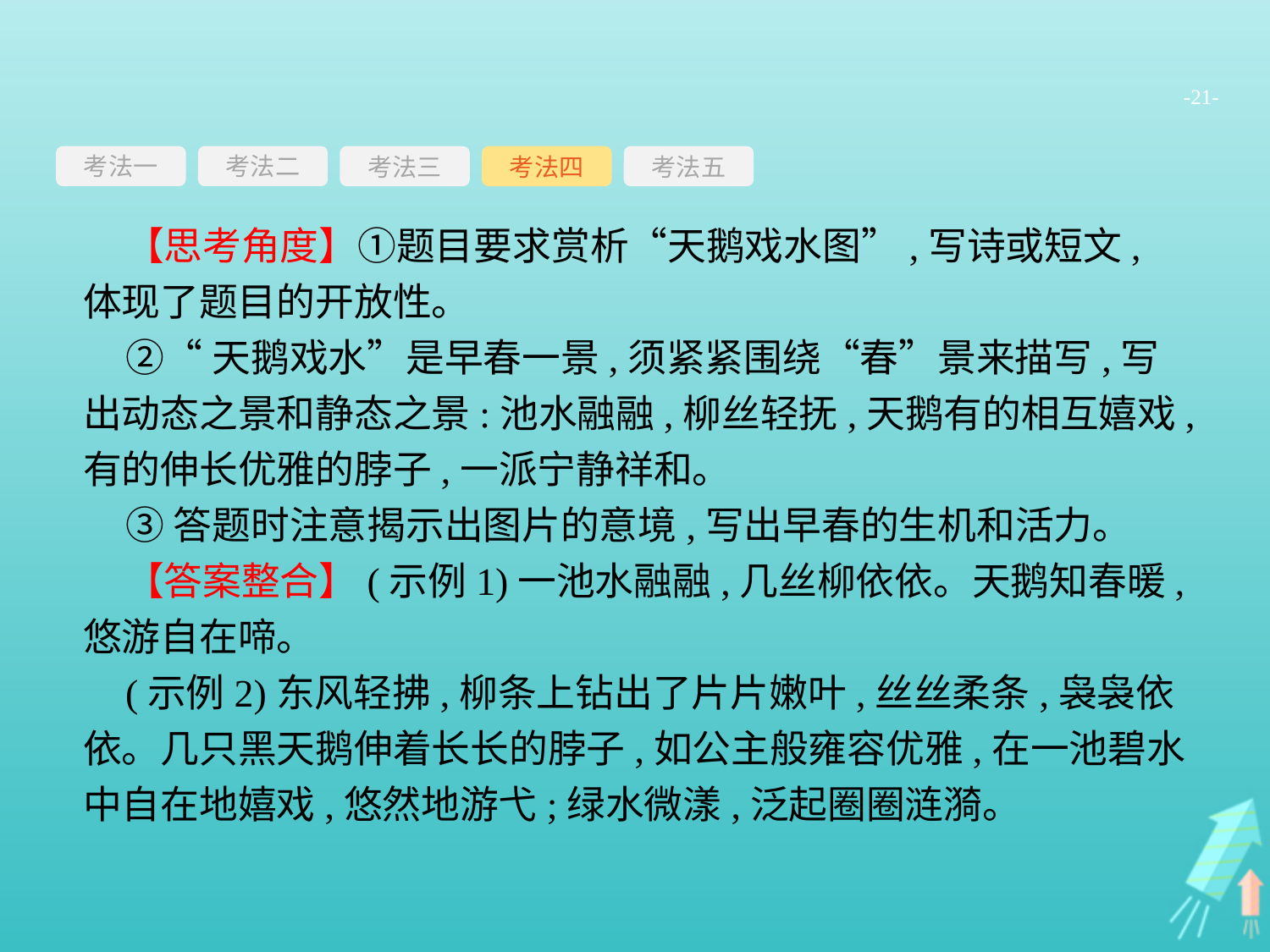

-21-
考法一
考法三
考法四
考法五
考法二
【思考角度】①题目要求赏析“天鹅戏水图”,写诗或短文,体现了题目的开放性。
②“天鹅戏水”是早春一景,须紧紧围绕“春”景来描写,写出动态之景和静态之景:池水融融,柳丝轻抚,天鹅有的相互嬉戏,有的伸长优雅的脖子,一派宁静祥和。
③答题时注意揭示出图片的意境,写出早春的生机和活力。
【答案整合】(示例1)一池水融融,几丝柳依依。天鹅知春暖,悠游自在啼。
(示例2)东风轻拂,柳条上钻出了片片嫩叶,丝丝柔条,袅袅依依。几只黑天鹅伸着长长的脖子,如公主般雍容优雅,在一池碧水中自在地嬉戏,悠然地游弋;绿水微漾,泛起圈圈涟漪。